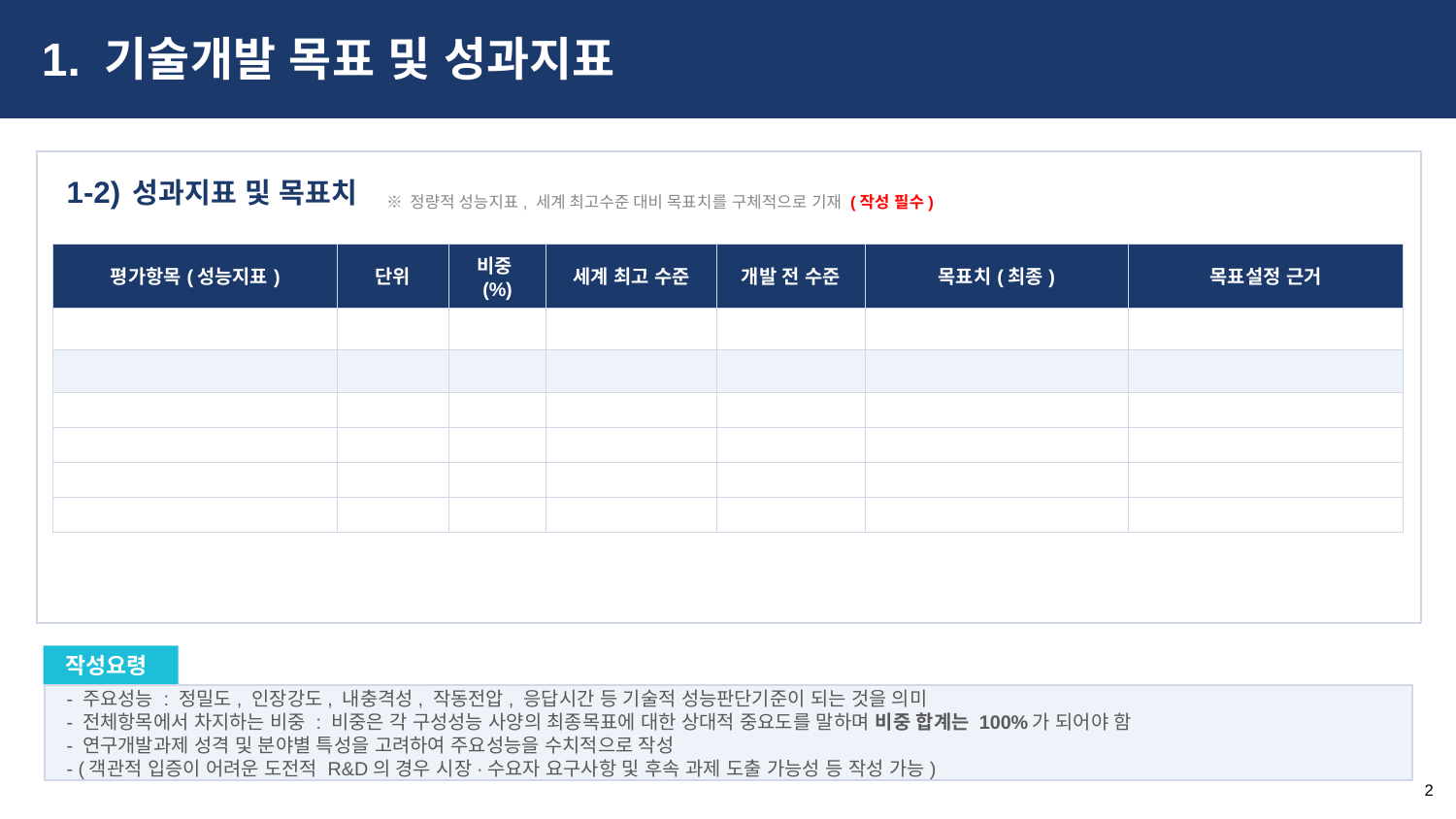

1. 기술개발 목표 및 성과지표
성과지표 및 목표치
1-2)

※ 정량적 성능지표, 세계 최고수준 대비 목표치를 구체적으로 기재 (작성 필수)
| 평가항목(성능지표) | 단위 | 비중(%) | 세계 최고 수준 | 개발 전 수준 | 목표치(최종) | 목표설정 근거 |
| --- | --- | --- | --- | --- | --- | --- |
|  |  |  |  |  |  |  |
|  |  |  |  |  |  |  |
|  |  |  |  |  |  |  |
|  |  |  |  |  |  |  |
|  |  |  |  |  |  |  |
|  |  |  |  |  |  |  |

작성요령

- 주요성능 : 정밀도, 인장강도, 내충격성, 작동전압, 응답시간 등 기술적 성능판단기준이 되는 것을 의미
- 전체항목에서 차지하는 비중 : 비중은 각 구성성능 사양의 최종목표에 대한 상대적 중요도를 말하며 비중 합계는 100%가 되어야 함
- 연구개발과제 성격 및 분야별 특성을 고려하여 주요성능을 수치적으로 작성
- (객관적 입증이 어려운 도전적 R&D의 경우 시장·수요자 요구사항 및 후속 과제 도출 가능성 등 작성 가능)
2